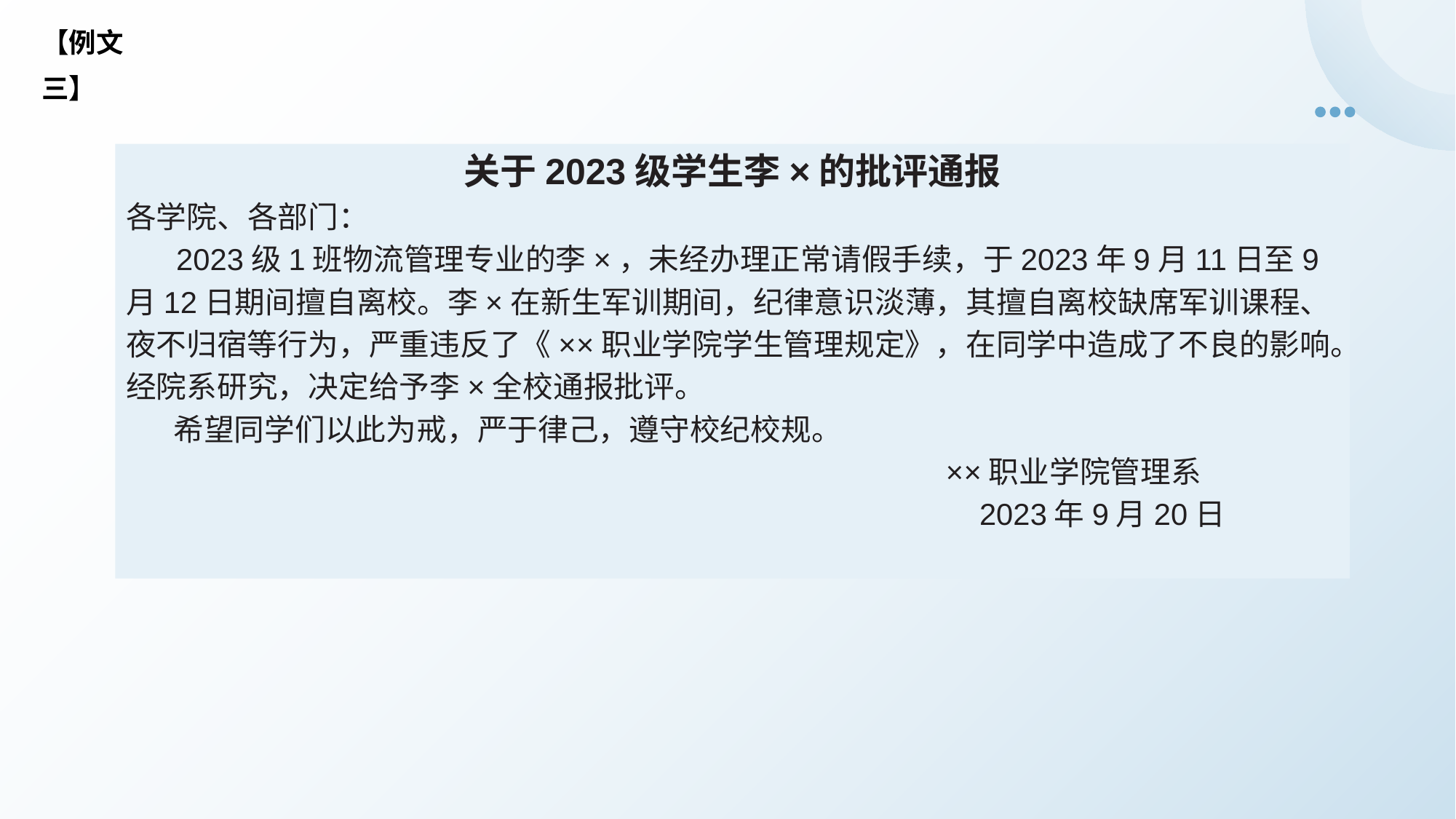

【例文三】
关于2023级学生李×的批评通报
各学院、各部门：
      2023级1班物流管理专业的李×，未经办理正常请假手续，于2023年9月11日至9月12日期间擅自离校。李×在新生军训期间，纪律意识淡薄，其擅自离校缺席军训课程、夜不归宿等行为，严重违反了《××职业学院学生管理规定》，在同学中造成了不良的影响。经院系研究，决定给予李×全校通报批评。
      希望同学们以此为戒，严于律己，遵守校纪校规。
                                                                                                  ××职业学院管理系
                                                                                                      2023年9月20日